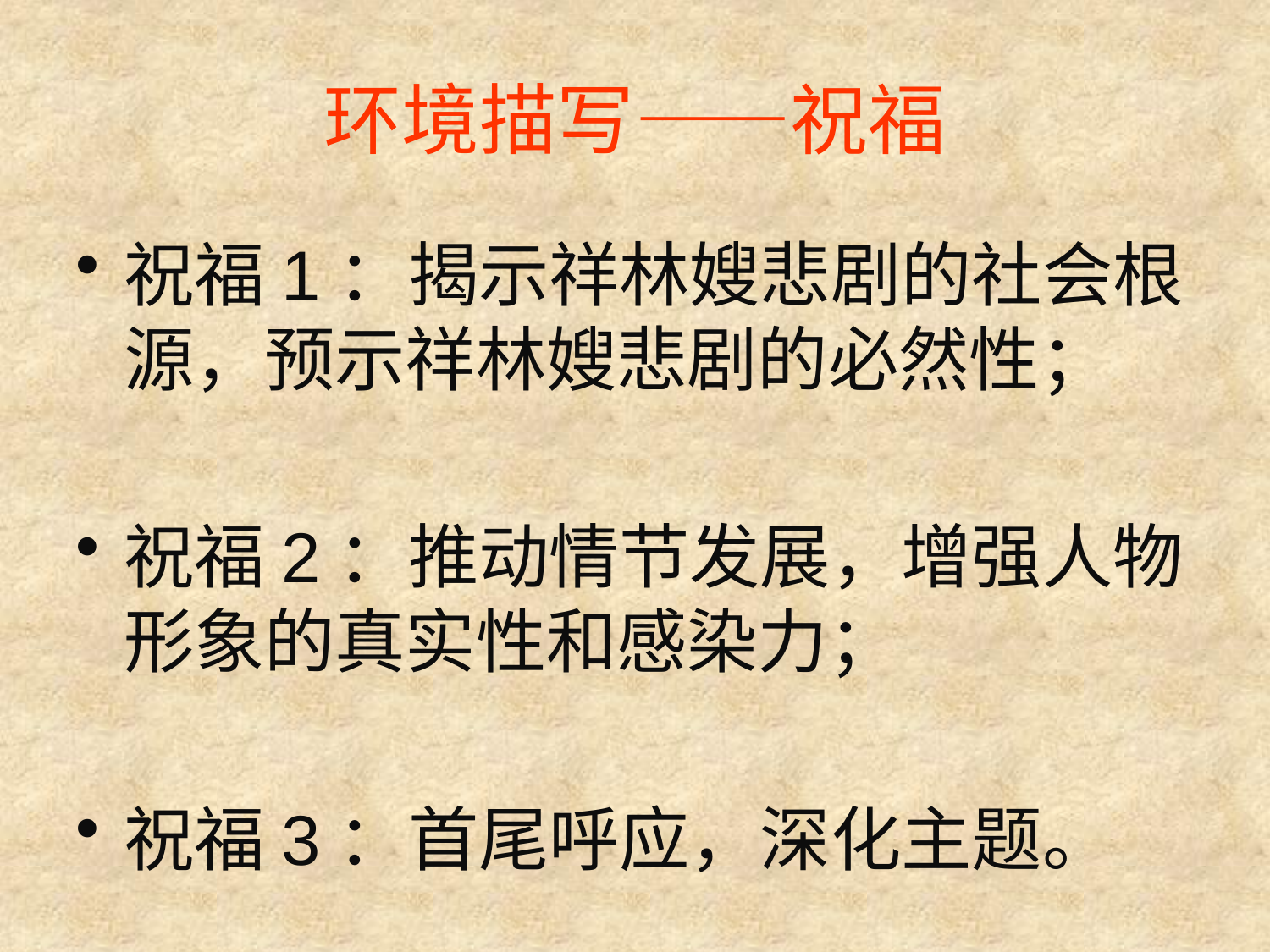

# 环境描写——祝福
祝福1：揭示祥林嫂悲剧的社会根源，预示祥林嫂悲剧的必然性；

祝福2：推动情节发展，增强人物形象的真实性和感染力；

祝福3：首尾呼应，深化主题。